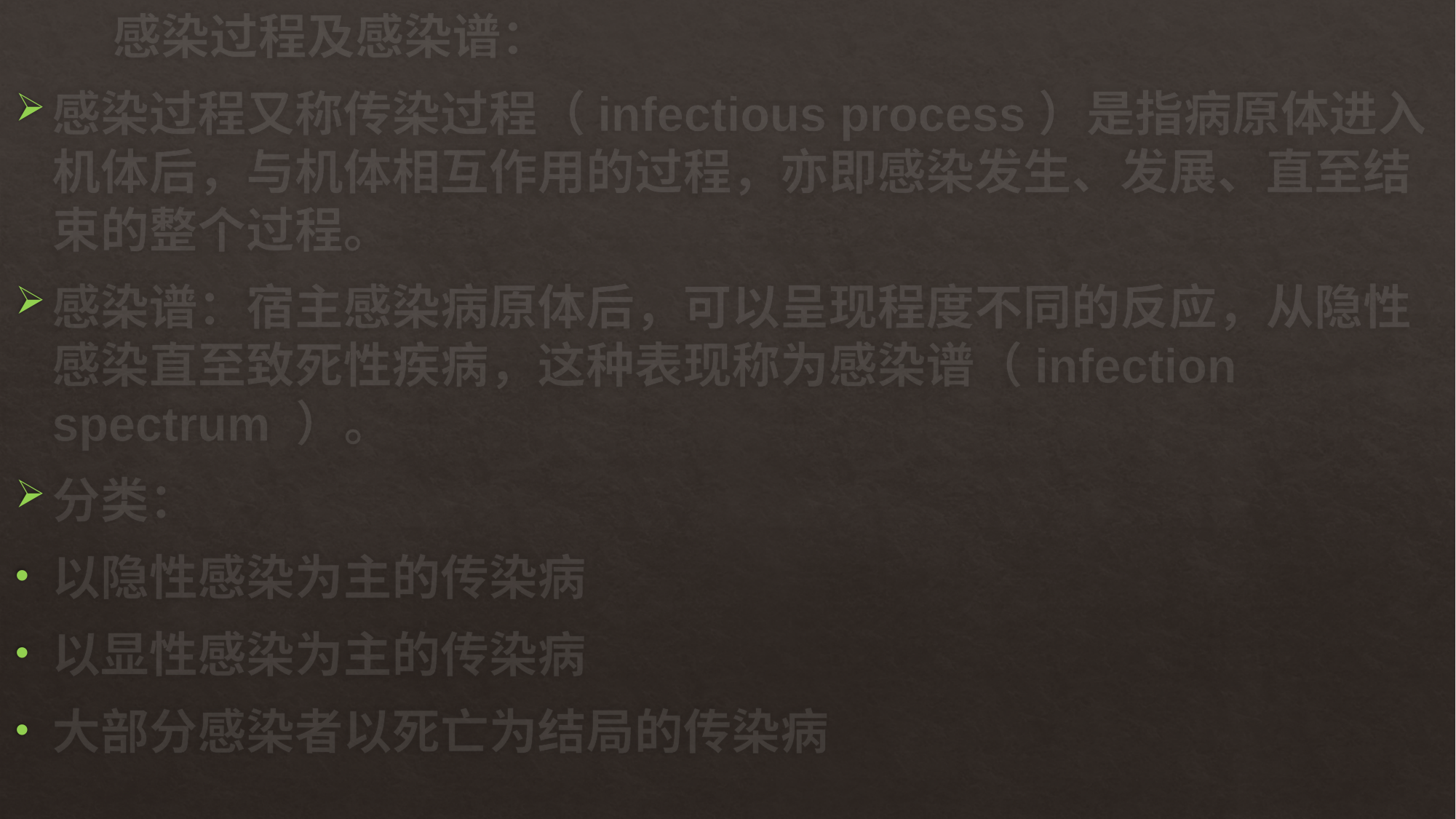

感染过程及感染谱：
感染过程又称传染过程（infectious process）是指病原体进入机体后，与机体相互作用的过程，亦即感染发生、发展、直至结束的整个过程。
感染谱：宿主感染病原体后，可以呈现程度不同的反应，从隐性感染直至致死性疾病，这种表现称为感染谱（infection spectrum ）。
分类：
以隐性感染为主的传染病
以显性感染为主的传染病
大部分感染者以死亡为结局的传染病